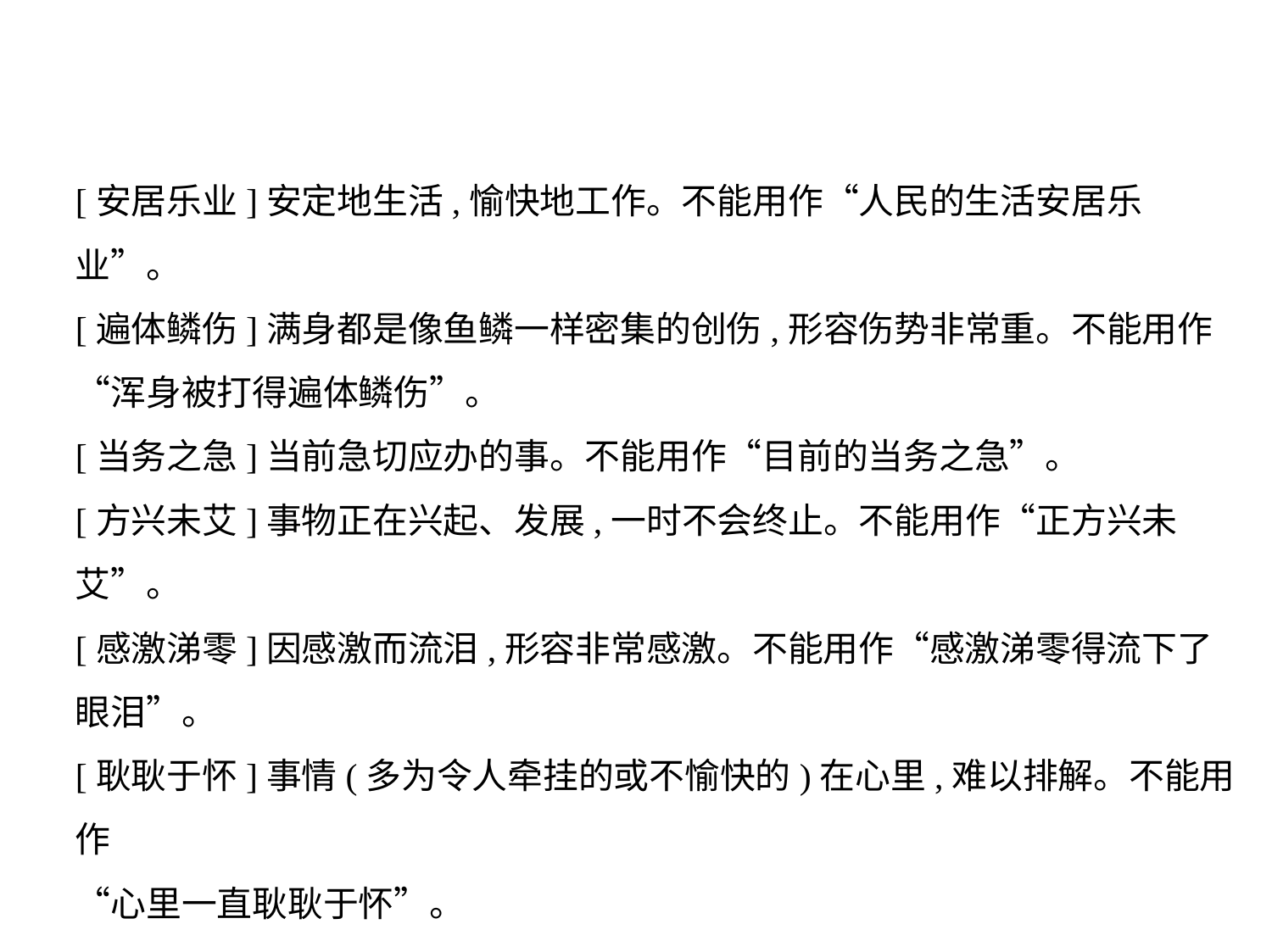

[安居乐业]安定地生活,愉快地工作。不能用作“人民的生活安居乐
业”。
[遍体鳞伤]满身都是像鱼鳞一样密集的创伤,形容伤势非常重。不能用作
“浑身被打得遍体鳞伤”。
[当务之急]当前急切应办的事。不能用作“目前的当务之急”。
[方兴未艾]事物正在兴起、发展,一时不会终止。不能用作“正方兴未
艾”。
[感激涕零]因感激而流泪,形容非常感激。不能用作“感激涕零得流下了
眼泪”。
[耿耿于怀]事情(多为令人牵挂的或不愉快的)在心里,难以排解。不能用作
“心里一直耿耿于怀”。